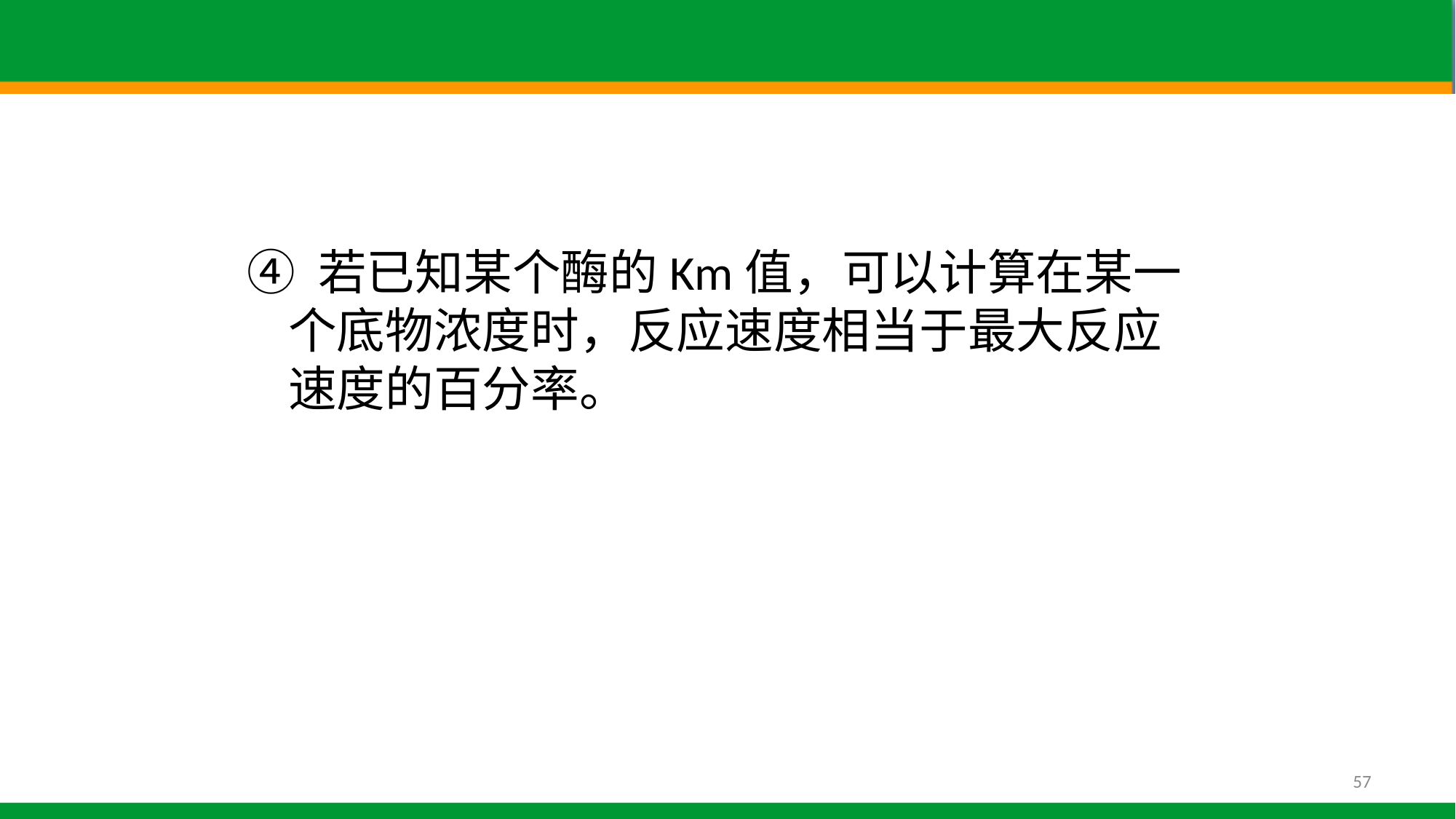

④ 若已知某个酶的Km值，可以计算在某一个底物浓度时，反应速度相当于最大反应速度的百分率。

57